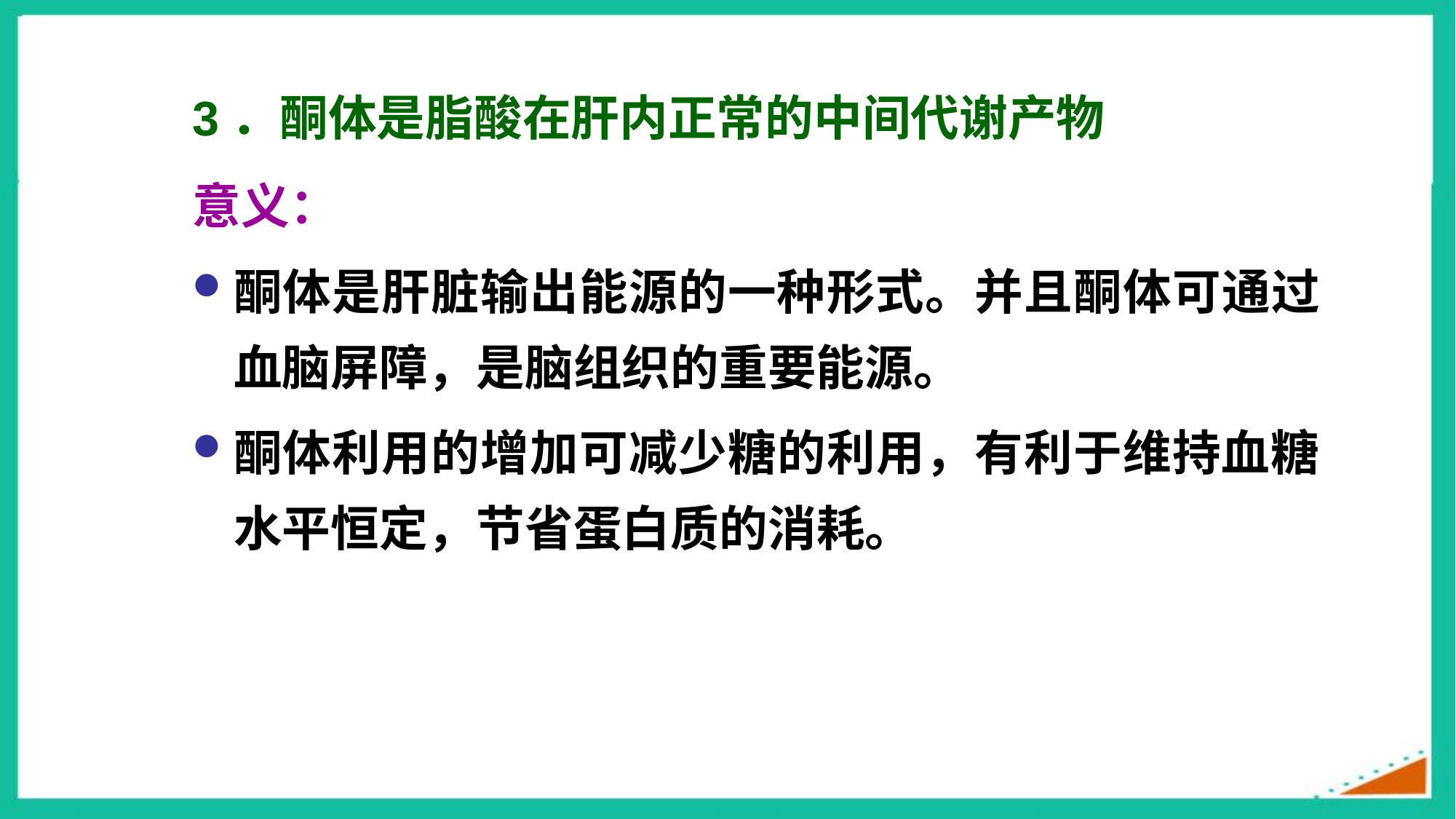

3．酮体是脂酸在肝内正常的中间代谢产物
意义：
酮体是肝脏输出能源的一种形式。并且酮体可通过血脑屏障，是脑组织的重要能源。
酮体利用的增加可减少糖的利用，有利于维持血糖水平恒定，节省蛋白质的消耗。